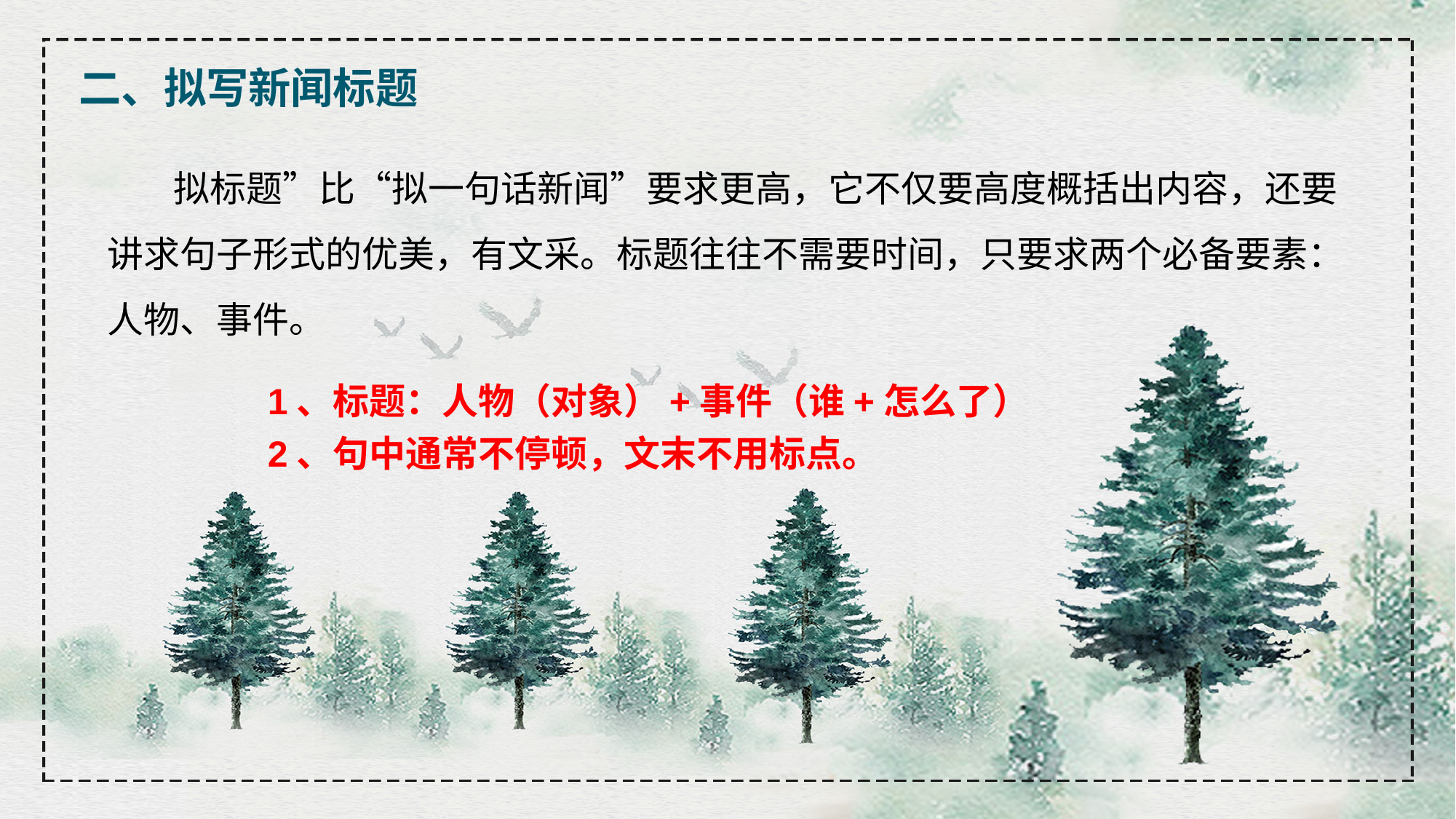

二、拟写新闻标题
       拟标题”比“拟一句话新闻”要求更高，它不仅要高度概括出内容，还要讲求句子形式的优美，有文采。标题往往不需要时间，只要求两个必备要素：人物、事件。
1、标题：人物（对象）+事件（谁+怎么了）
2、句中通常不停顿，文末不用标点。